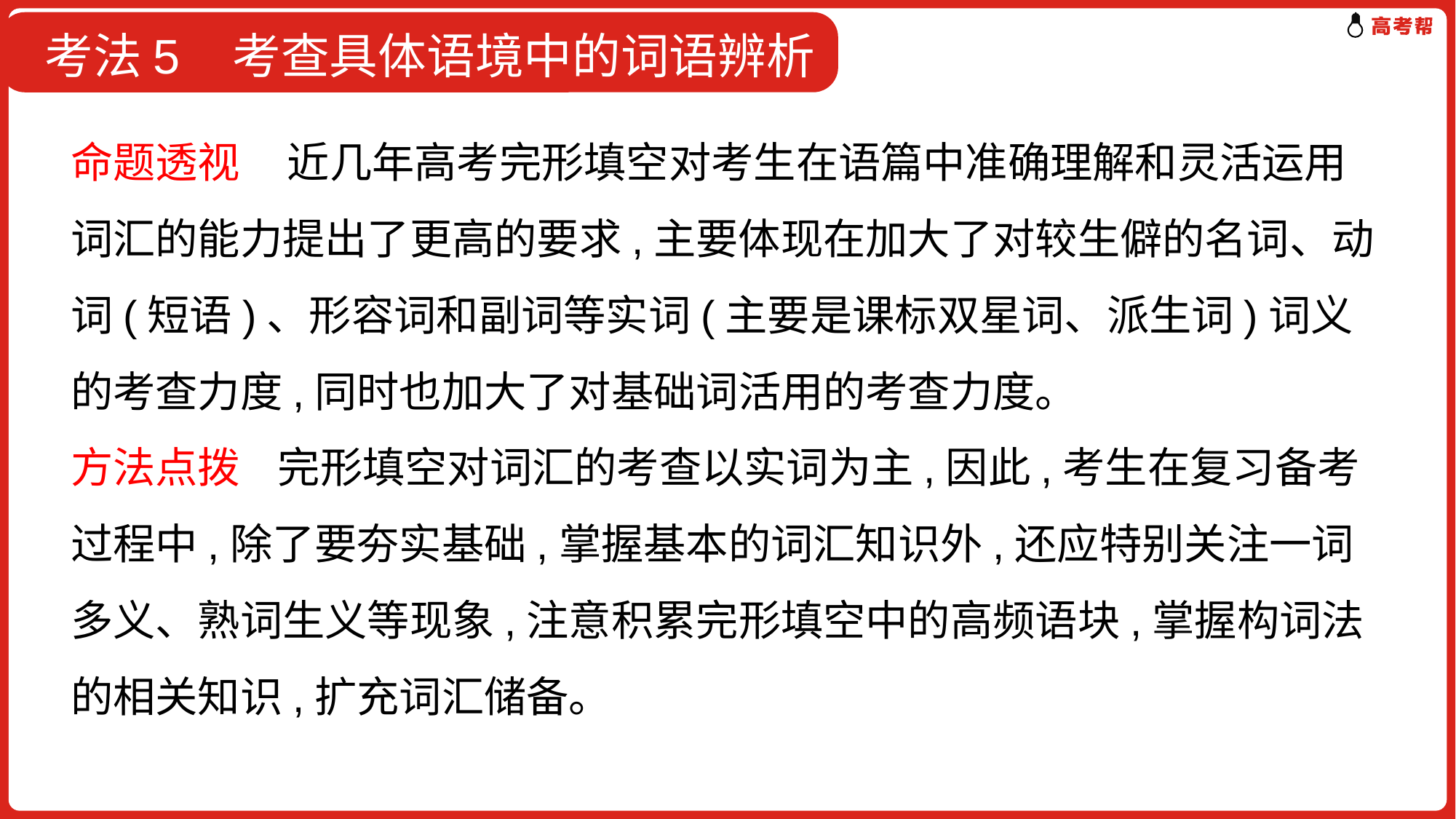

考法5   考查具体语境中的词语辨析
命题透视     近几年高考完形填空对考生在语篇中准确理解和灵活运用词汇的能力提出了更高的要求,主要体现在加大了对较生僻的名词、动词(短语)、形容词和副词等实词(主要是课标双星词、派生词)词义的考查力度,同时也加大了对基础词活用的考查力度。
方法点拨    完形填空对词汇的考查以实词为主,因此,考生在复习备考过程中,除了要夯实基础,掌握基本的词汇知识外,还应特别关注一词多义、熟词生义等现象,注意积累完形填空中的高频语块,掌握构词法的相关知识,扩充词汇储备。